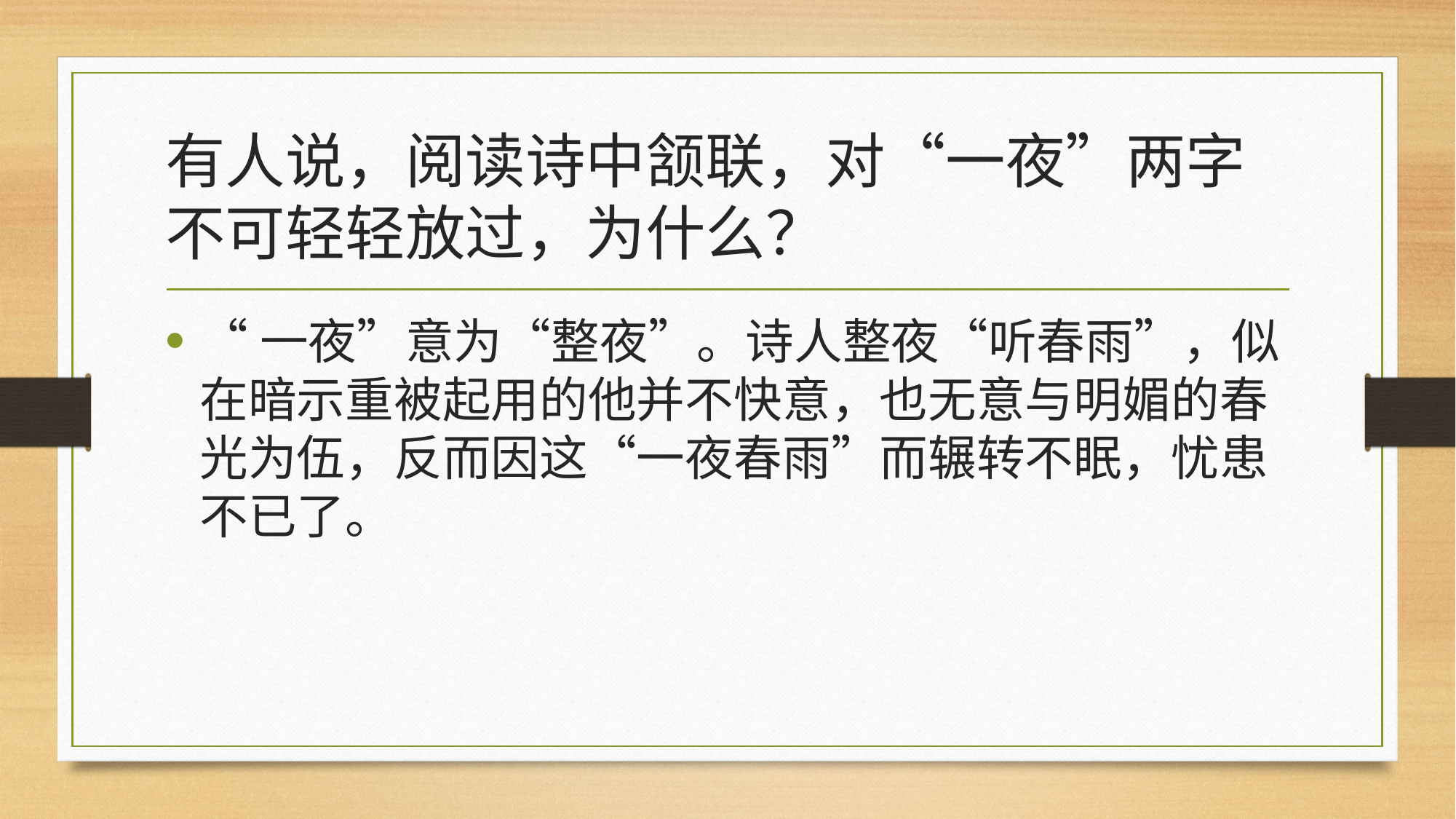

# 有人说，阅读诗中颔联，对“一夜”两字不可轻轻放过，为什么？
“一夜”意为“整夜”。诗人整夜“听春雨”，似在暗示重被起用的他并不快意，也无意与明媚的春光为伍，反而因这“一夜春雨”而辗转不眠，忧患不已了。